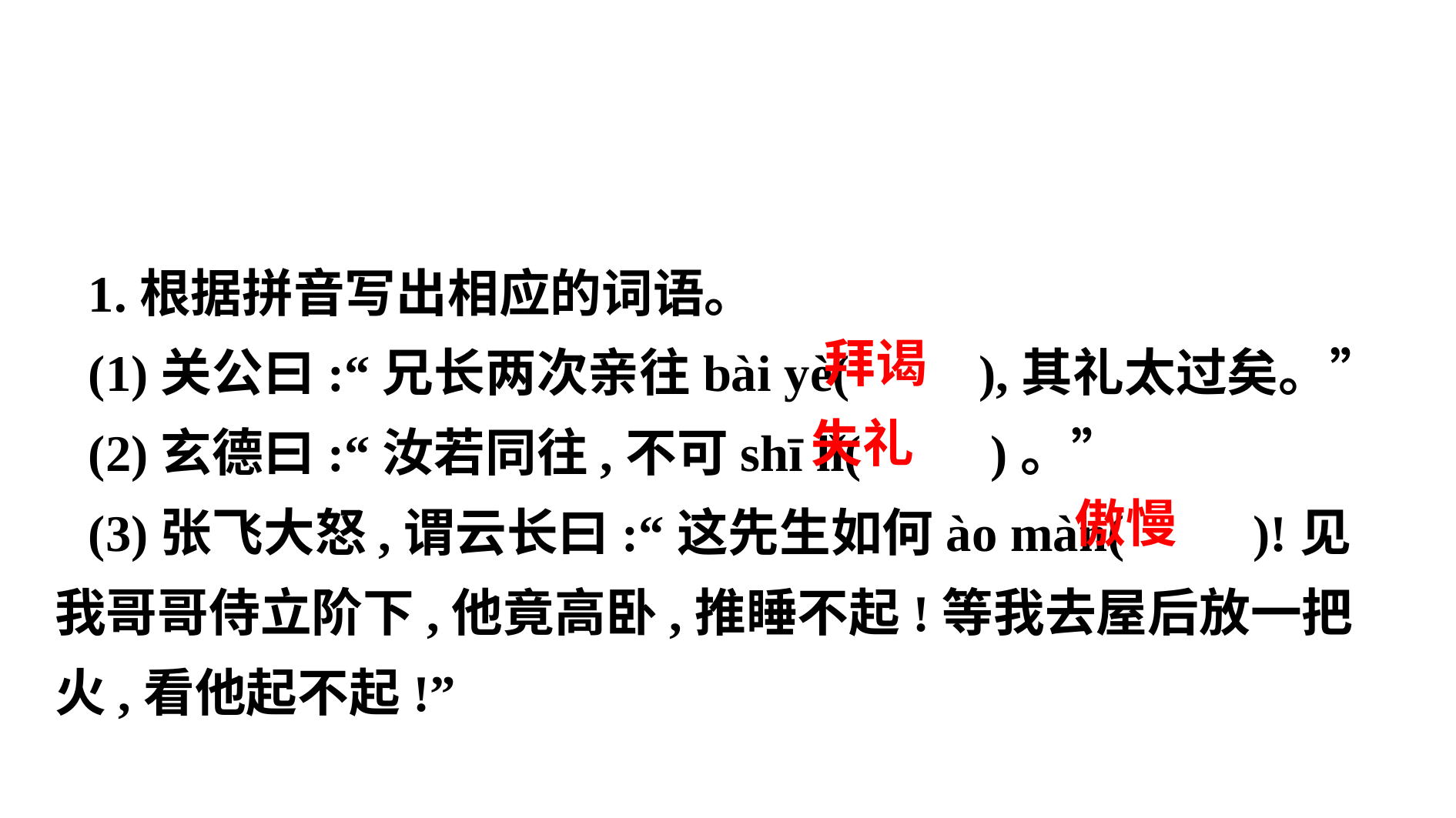

1.根据拼音写出相应的词语。
(1)关公曰:“兄长两次亲往bài yè(          ),其礼太过矣。”
(2)玄德曰:“汝若同往,不可shī lǐ(          )。”
(3)张飞大怒,谓云长曰:“这先生如何ào màn(          )!见我哥哥侍立阶下,他竟高卧,推睡不起!等我去屋后放一把火,看他起不起!”
 拜谒
 失礼
 傲慢